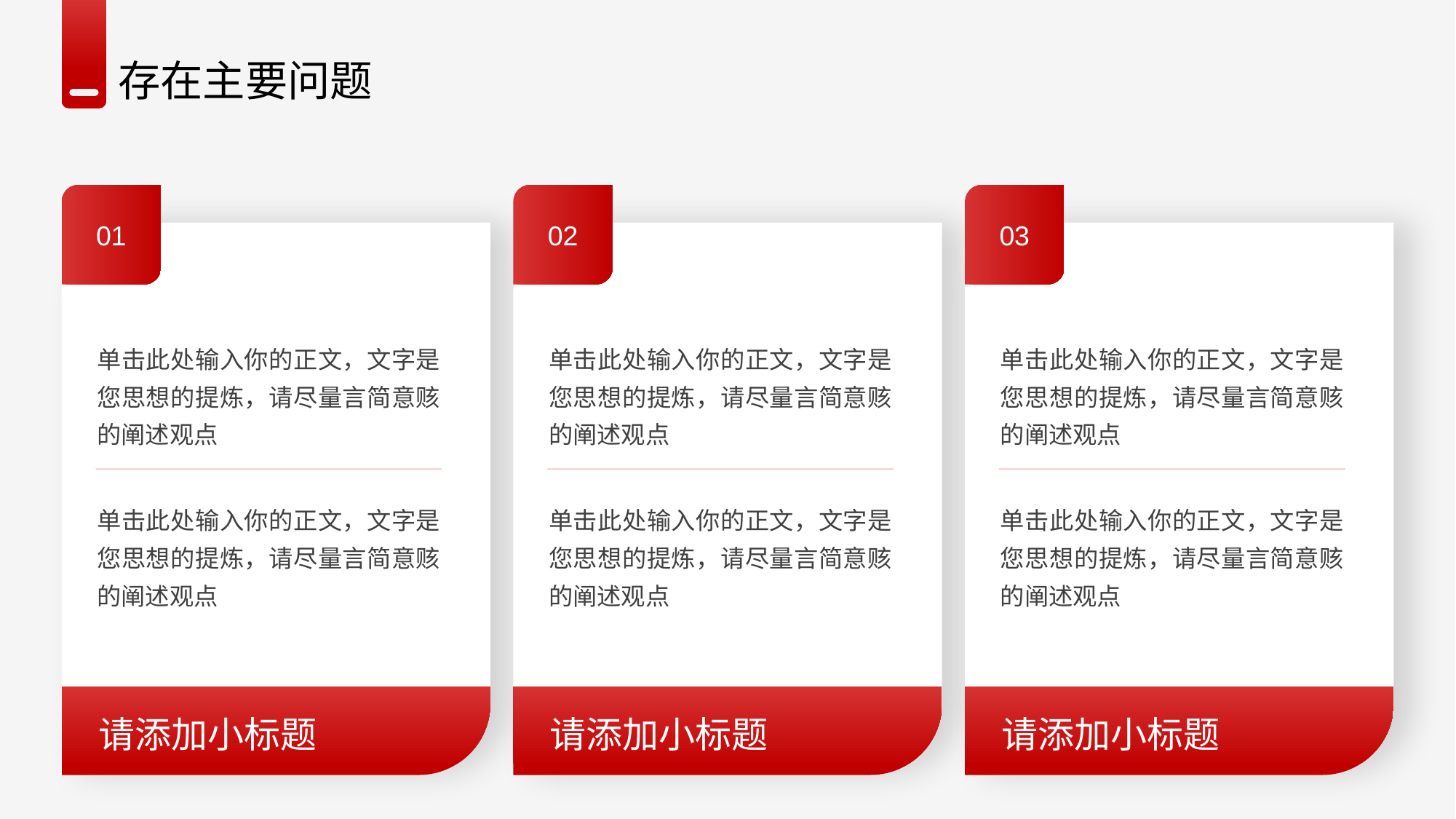

存在主要问题
01

单击此处输入你的正文，文字是您思想的提炼，请尽量言简意赅的阐述观点
单击此处输入你的正文，文字是您思想的提炼，请尽量言简意赅的阐述观点
请添加小标题
02

单击此处输入你的正文，文字是您思想的提炼，请尽量言简意赅的阐述观点
单击此处输入你的正文，文字是您思想的提炼，请尽量言简意赅的阐述观点
请添加小标题
03

单击此处输入你的正文，文字是您思想的提炼，请尽量言简意赅的阐述观点
单击此处输入你的正文，文字是您思想的提炼，请尽量言简意赅的阐述观点
请添加小标题